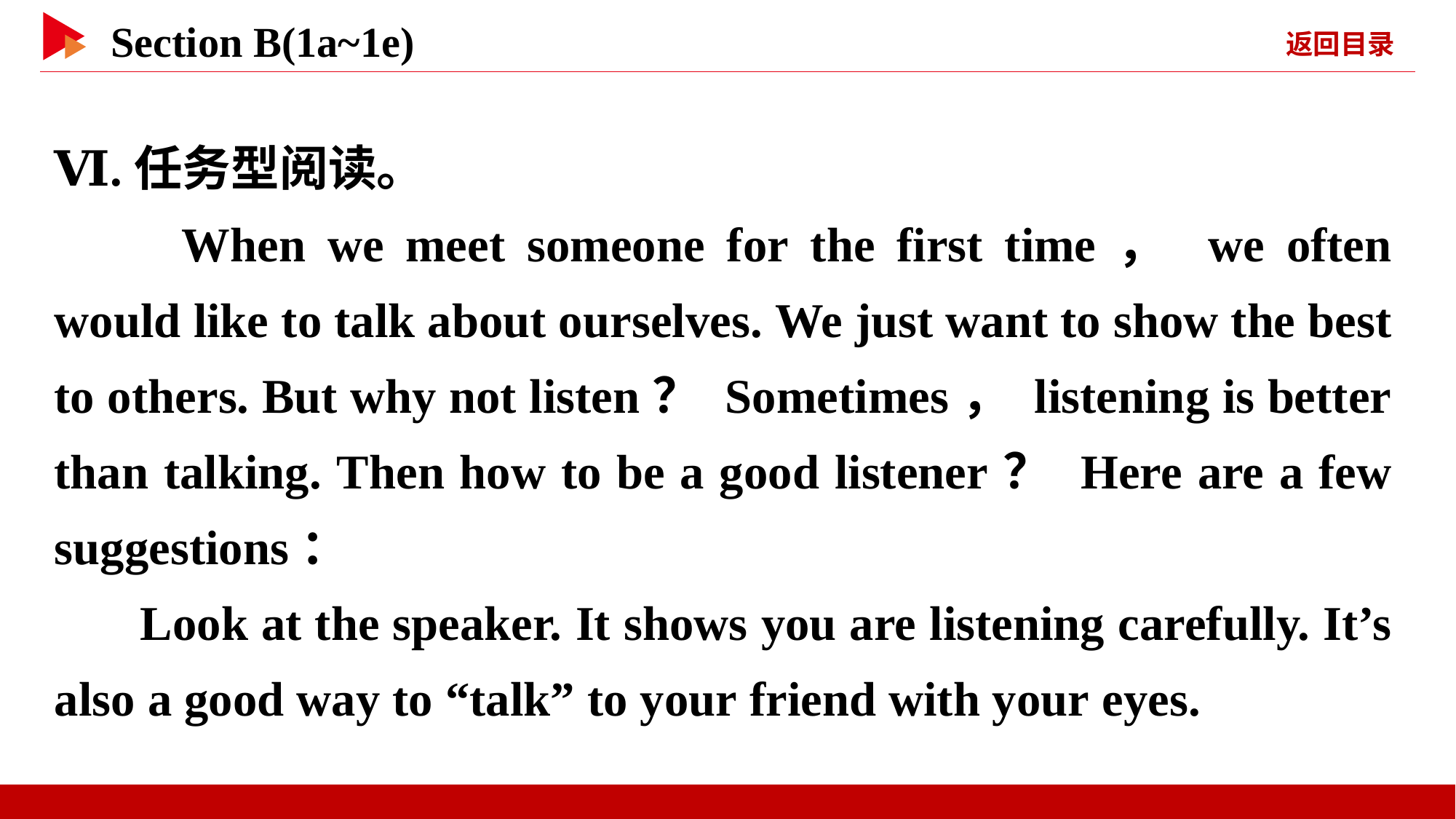

Ⅵ.任务型阅读。
　　When we meet someone for the first time， we often would like to talk about ourselves. We just want to show the best to others. But why not listen？ Sometimes， listening is better than talking. Then how to be a good listener？ Here are a few suggestions：
Look at the speaker. It shows you are listening carefully. It’s also a good way to “talk” to your friend with your eyes.